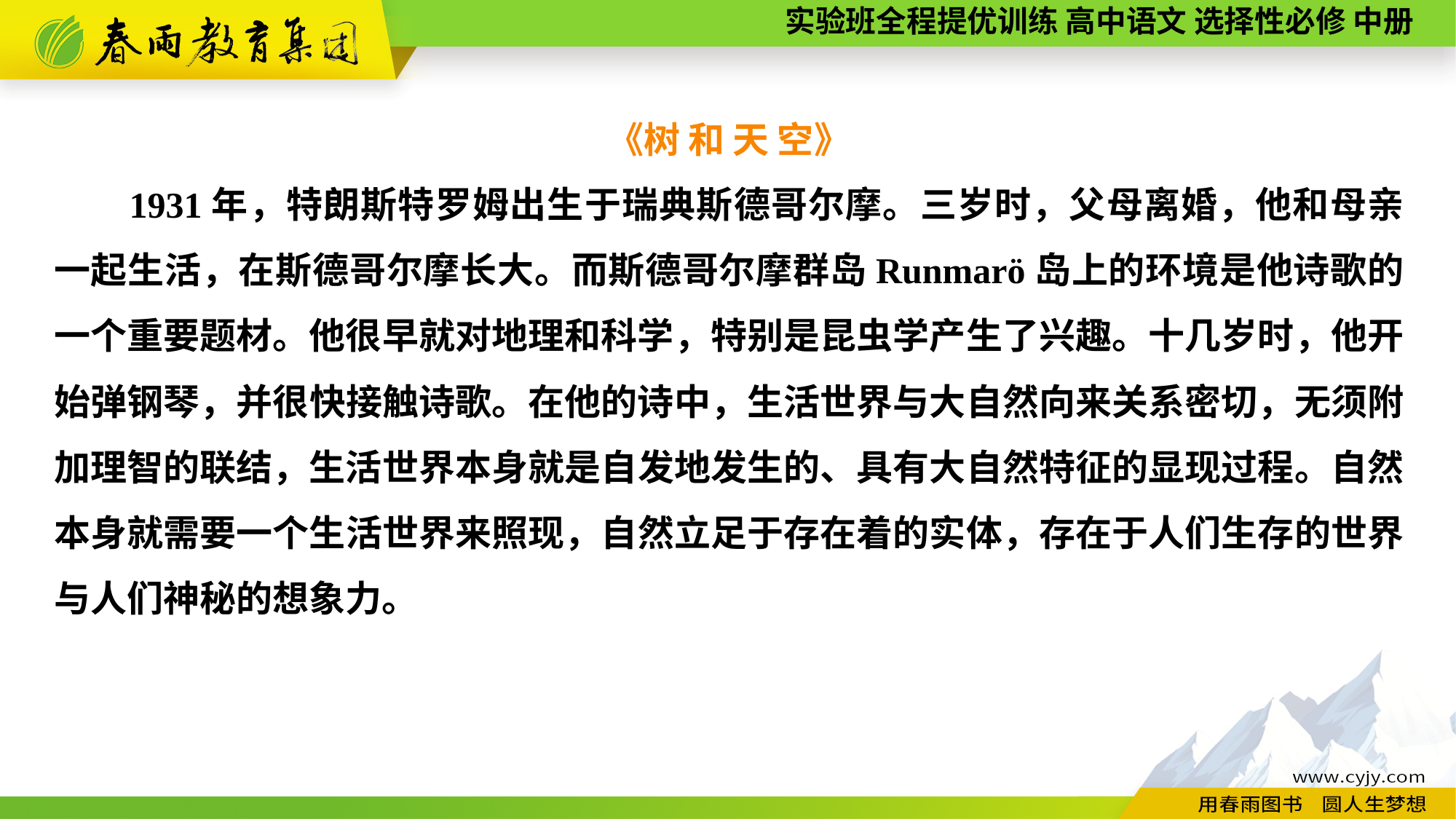

《树 和 天 空》
1931年，特朗斯特罗姆出生于瑞典斯德哥尔摩。三岁时，父母离婚，他和母亲一起生活，在斯德哥尔摩长大。而斯德哥尔摩群岛Runmarö岛上的环境是他诗歌的一个重要题材。他很早就对地理和科学，特别是昆虫学产生了兴趣。十几岁时，他开始弹钢琴，并很快接触诗歌。在他的诗中，生活世界与大自然向来关系密切，无须附加理智的联结，生活世界本身就是自发地发生的、具有大自然特征的显现过程。自然本身就需要一个生活世界来照现，自然立足于存在着的实体，存在于人们生存的世界与人们神秘的想象力。